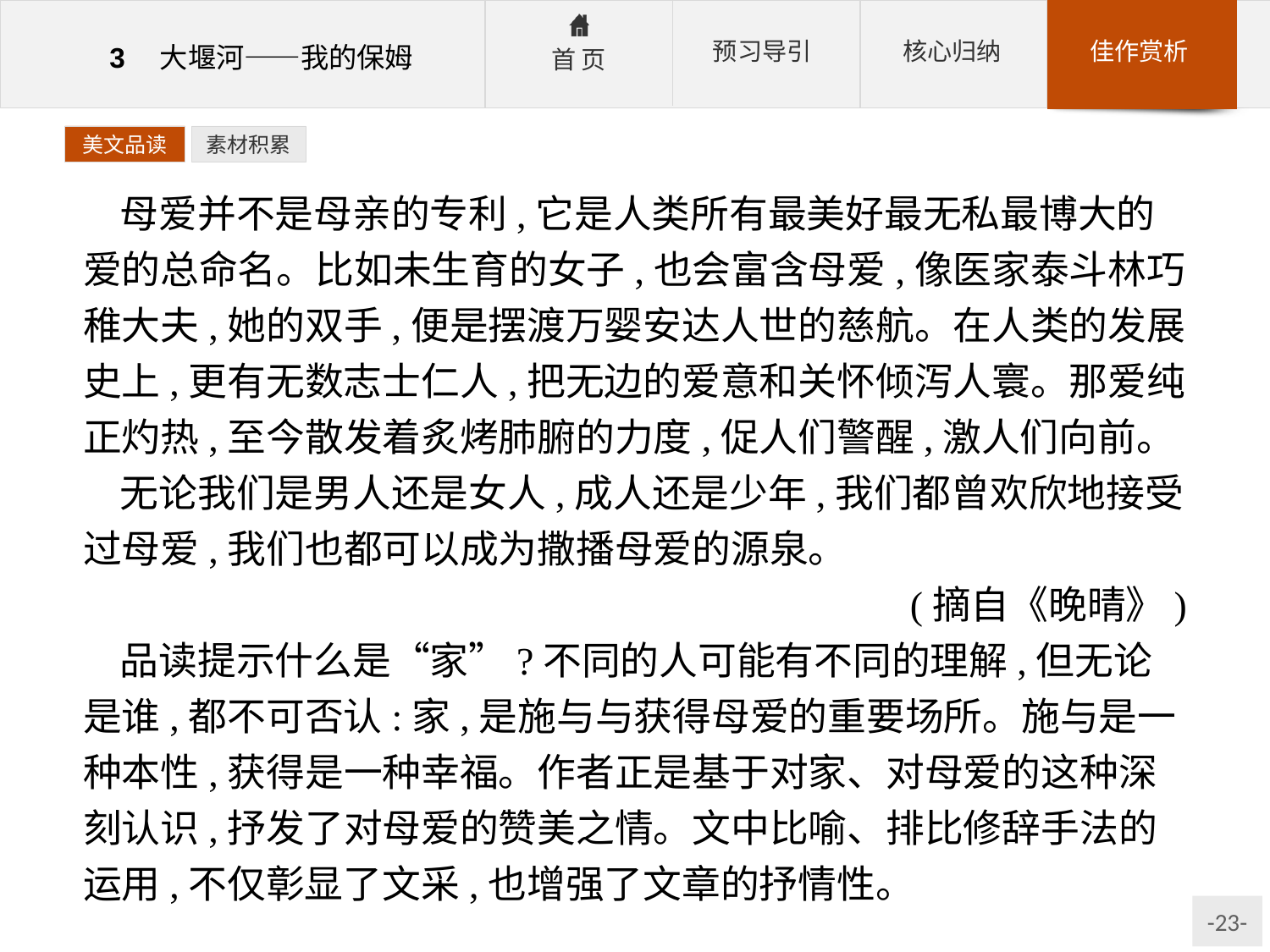

美文品读
素材积累
母爱并不是母亲的专利,它是人类所有最美好最无私最博大的爱的总命名。比如未生育的女子,也会富含母爱,像医家泰斗林巧稚大夫,她的双手,便是摆渡万婴安达人世的慈航。在人类的发展史上,更有无数志士仁人,把无边的爱意和关怀倾泻人寰。那爱纯正灼热,至今散发着炙烤肺腑的力度,促人们警醒,激人们向前。
无论我们是男人还是女人,成人还是少年,我们都曾欢欣地接受过母爱,我们也都可以成为撒播母爱的源泉。
(摘自《晚晴》)
品读提示什么是“家”?不同的人可能有不同的理解,但无论是谁,都不可否认:家,是施与与获得母爱的重要场所。施与是一种本性,获得是一种幸福。作者正是基于对家、对母爱的这种深刻认识,抒发了对母爱的赞美之情。文中比喻、排比修辞手法的运用,不仅彰显了文采,也增强了文章的抒情性。